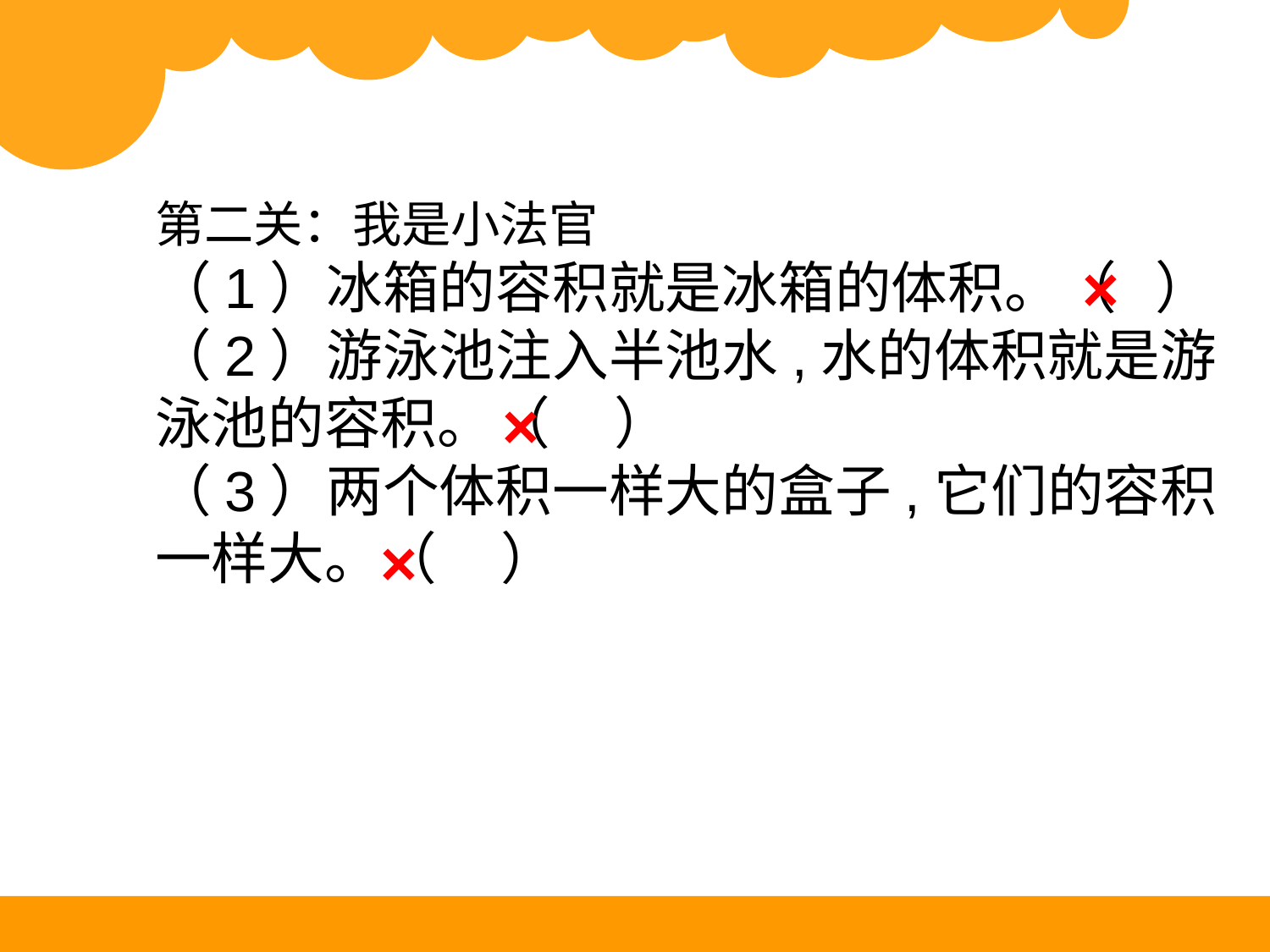

第二关：我是小法官
（1）冰箱的容积就是冰箱的体积。（   ）
（2）游泳池注入半池水,水的体积就是游泳池的容积。（     ）
（3）两个体积一样大的盒子,它们的容积一样大。（     ）

×
×
×